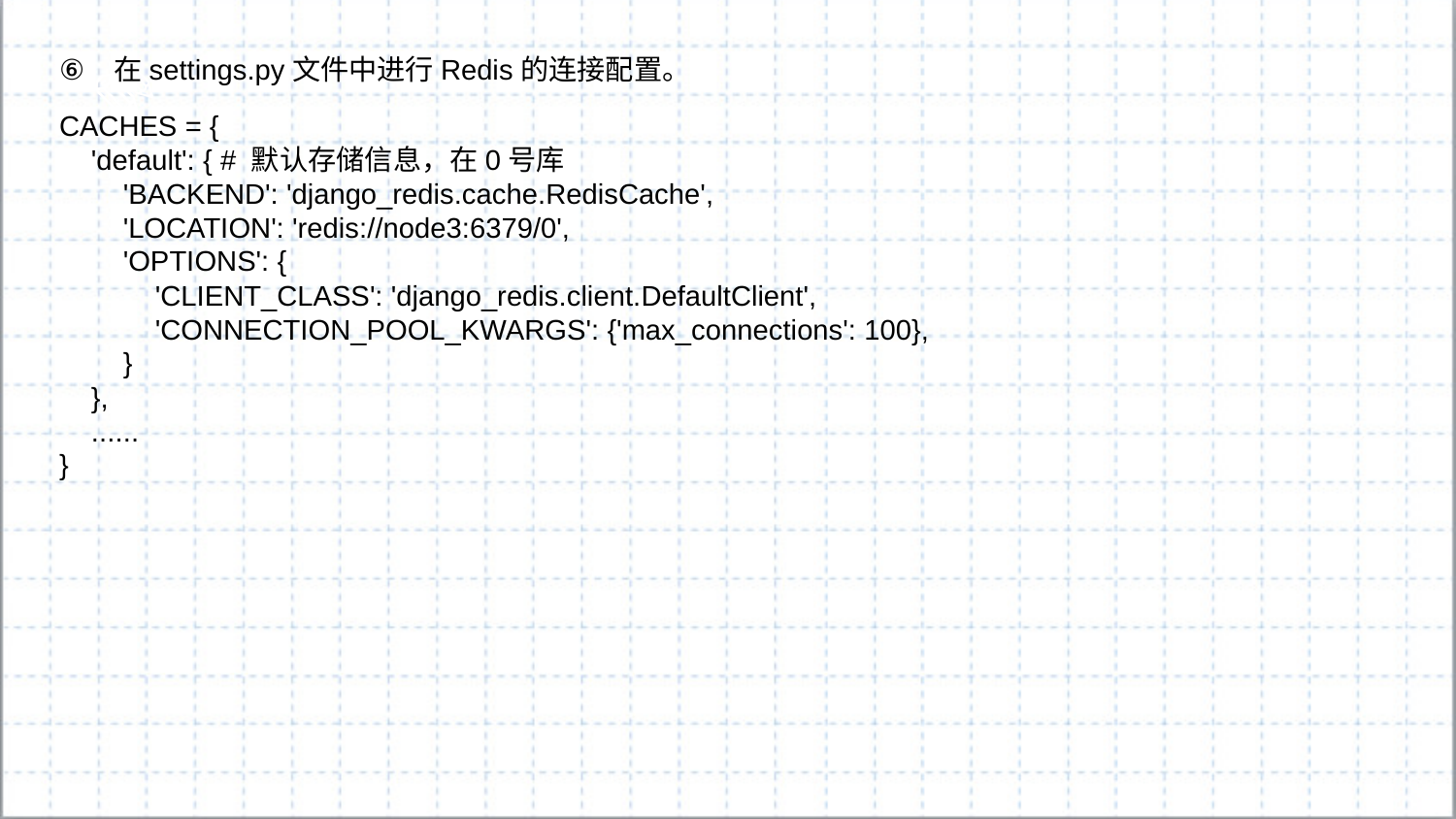

在settings.py文件中进行Redis的连接配置。
CACHES = {
    'default': { # 默认存储信息，在0号库
        'BACKEND': 'django_redis.cache.RedisCache',
        'LOCATION': 'redis://node3:6379/0',
        'OPTIONS': {
            'CLIENT_CLASS': 'django_redis.client.DefaultClient',
            'CONNECTION_POOL_KWARGS': {'max_connections': 100},
        }
    },
    ......
}